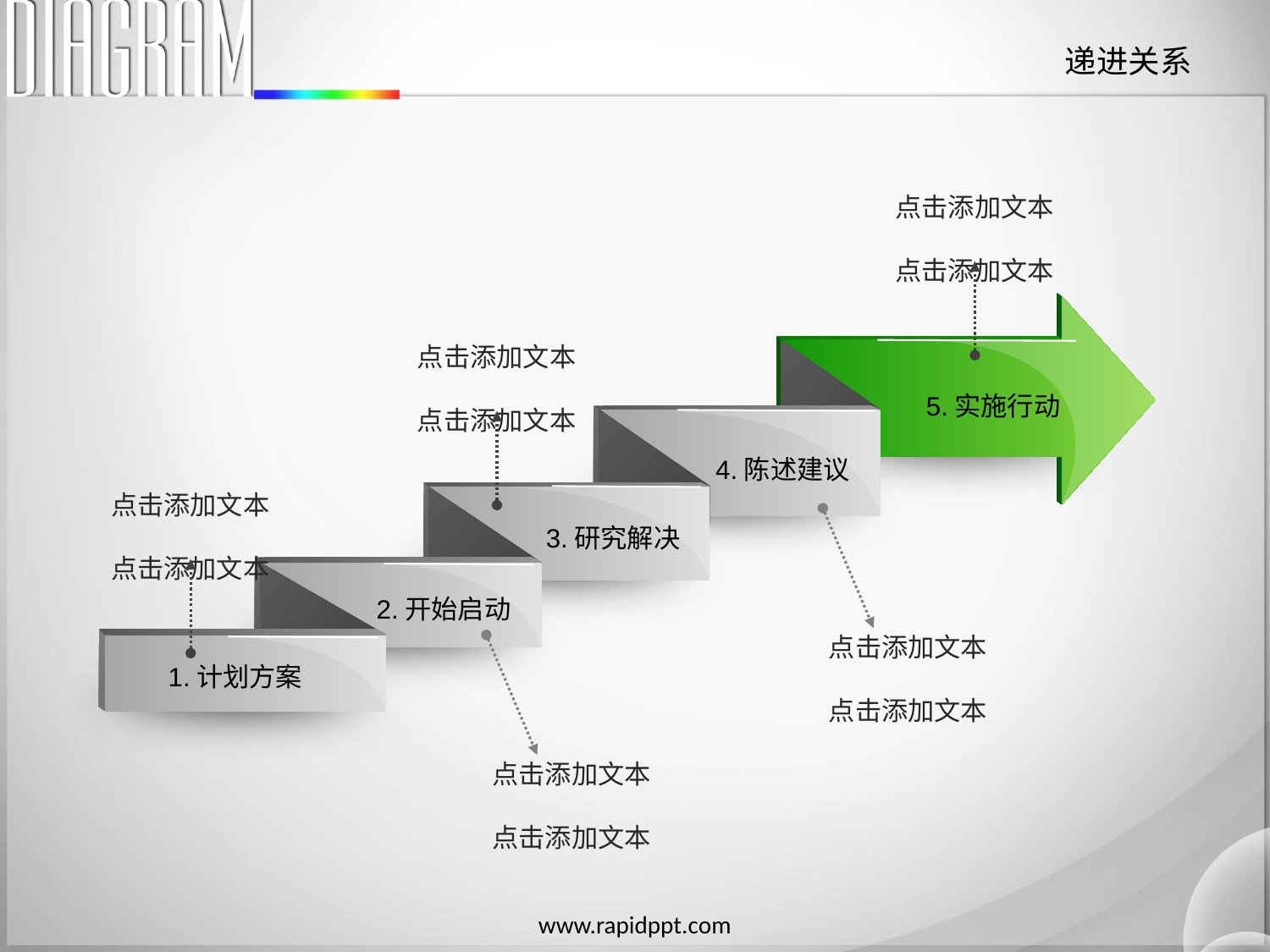

递进关系
点击添加文本
点击添加文本

点击添加文本
点击添加文本

5.实施行动

4.陈述建议
点击添加文本
点击添加文本

点击添加文本
点击添加文本
3.研究解决

2.开始启动

点击添加文本
点击添加文本
1.计划方案